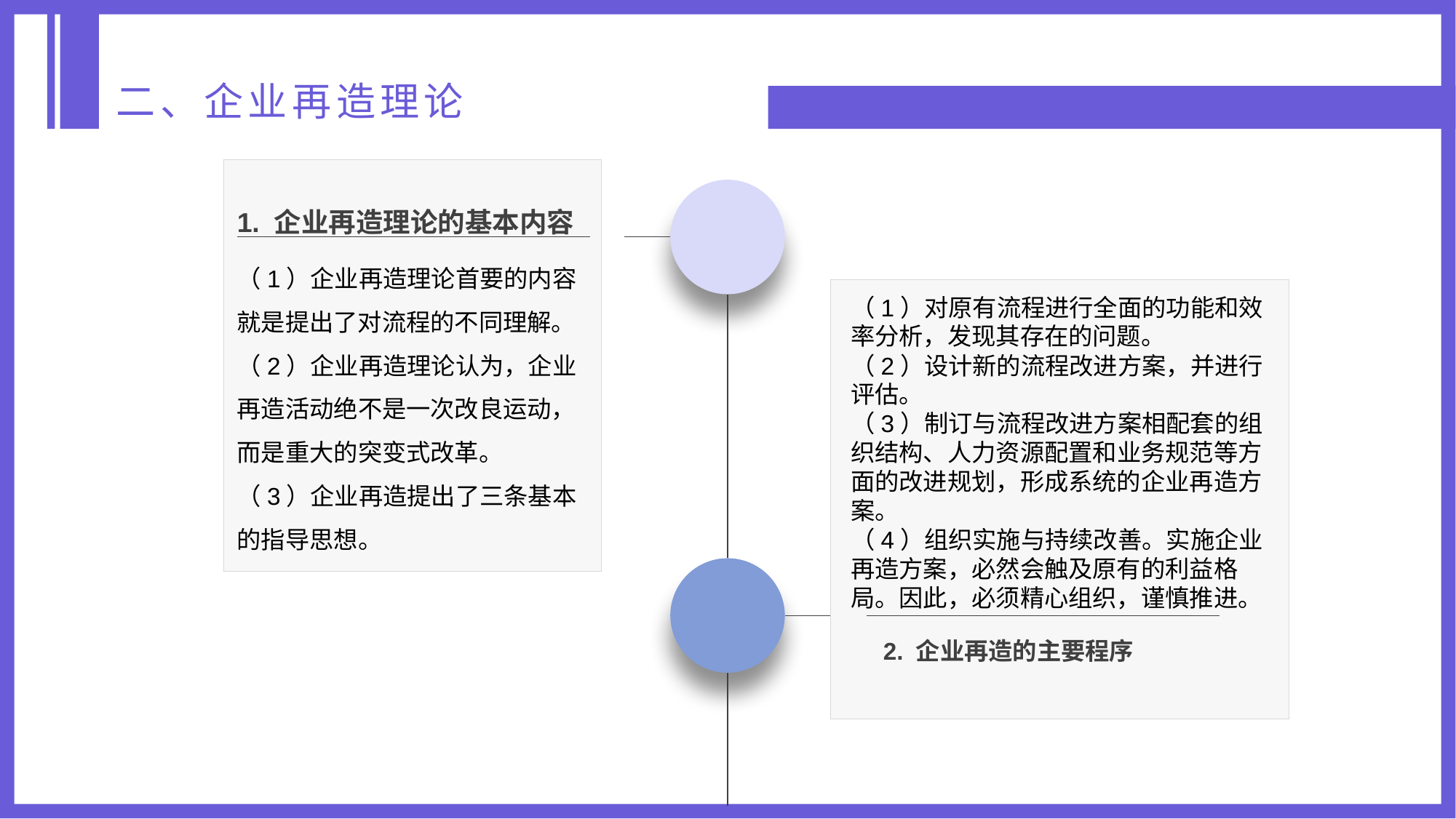

二、企业再造理论

1. 企业再造理论的基本内容
（1）企业再造理论首要的内容就是提出了对流程的不同理解。
（2）企业再造理论认为，企业再造活动绝不是一次改良运动，而是重大的突变式改革。
（3）企业再造提出了三条基本的指导思想。

（1）对原有流程进行全面的功能和效率分析，发现其存在的问题。
（2）设计新的流程改进方案，并进行评估。
（3）制订与流程改进方案相配套的组织结构、人力资源配置和业务规范等方面的改进规划，形成系统的企业再造方案。
（4）组织实施与持续改善。实施企业再造方案，必然会触及原有的利益格局。因此，必须精心组织，谨慎推进。

2. 企业再造的主要程序